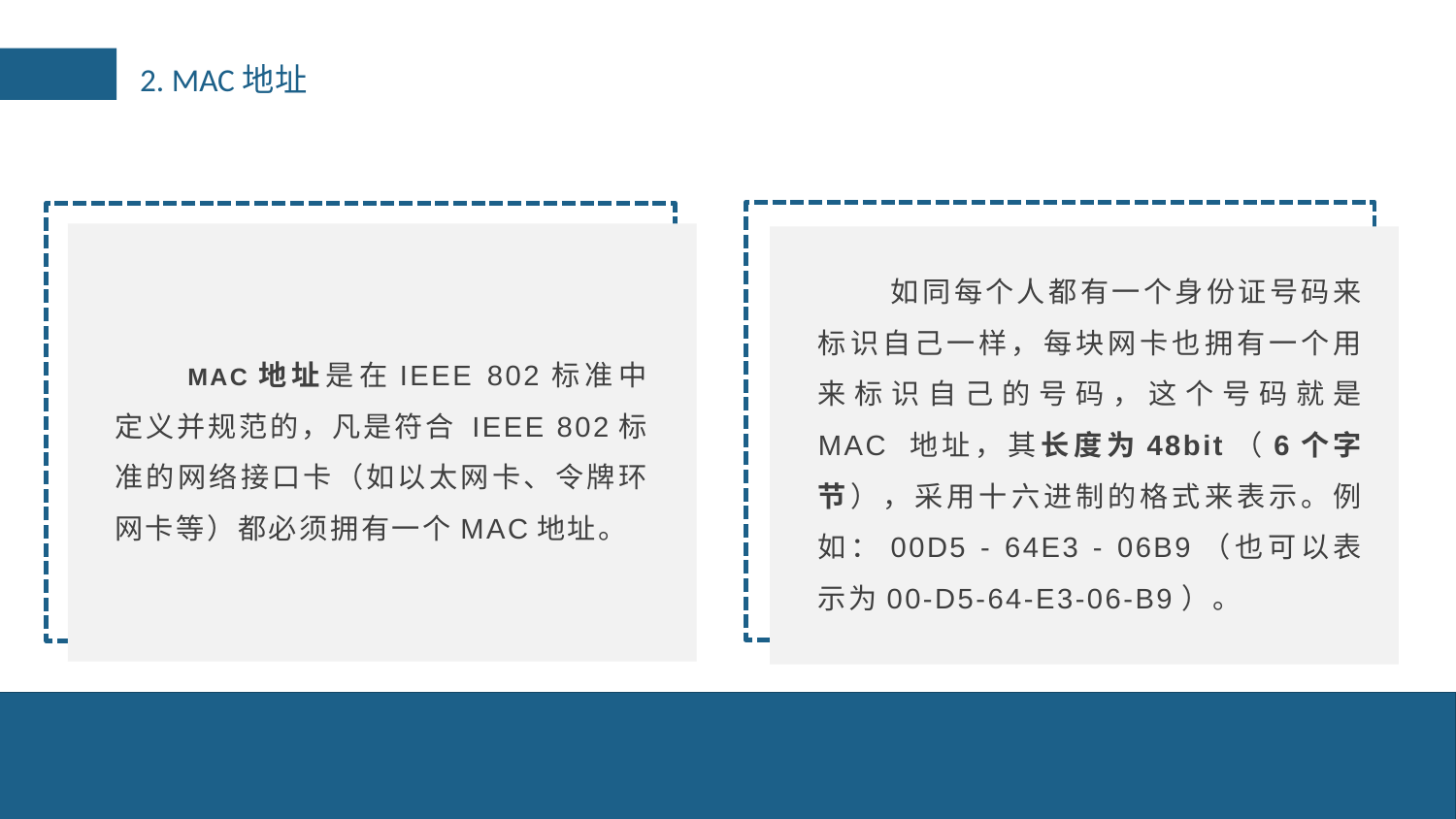

2. MAC地址

如同每个人都有一个身份证号码来标识自己一样，每块网卡也拥有一个用来标识自己的号码，这个号码就是 MAC 地址，其长度为48bit（6个字节），采用十六进制的格式来表示。例如：00D5 - 64E3 - 06B9（也可以表示为00-D5-64-E3-06-B9）。
MAC地址是在IEEE 802标准中定义并规范的，凡是符合 IEEE 802标准的网络接口卡（如以太网卡、令牌环网卡等）都必须拥有一个MAC地址。